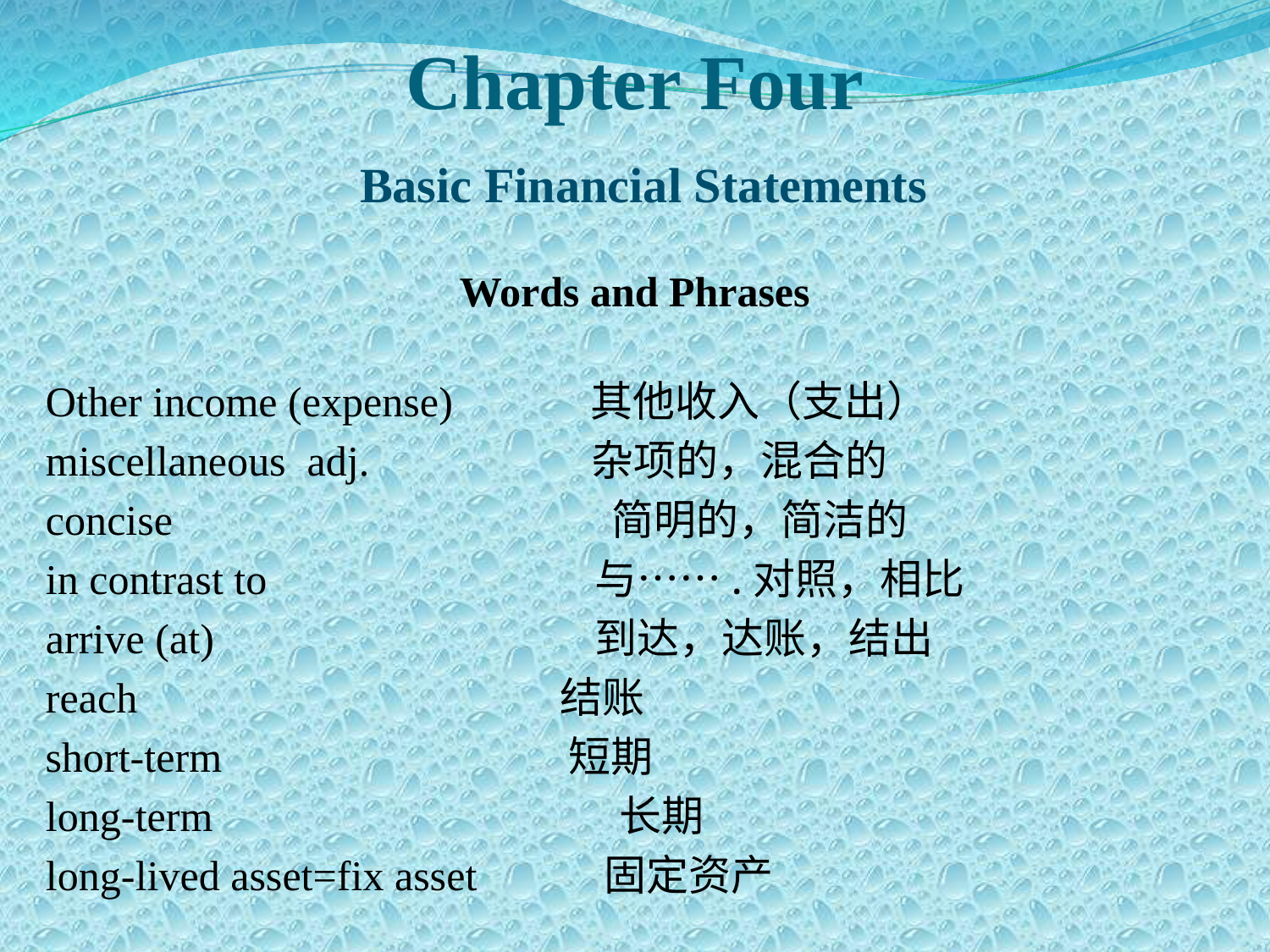

Chapter Four
 Basic Financial Statements
Words and Phrases
   Other income (expense)            其他收入（支出）
   miscellaneous  adj.                    杂项的，混合的
   concise                                       简明的，简洁的
   in contrast to                              与…….对照，相比
   arrive (at)                                   到达，达账，结出
   reach　                                       结账
   short-term　                               短期
   long-term                                    长期
   long-lived asset=fix asset           固定资产